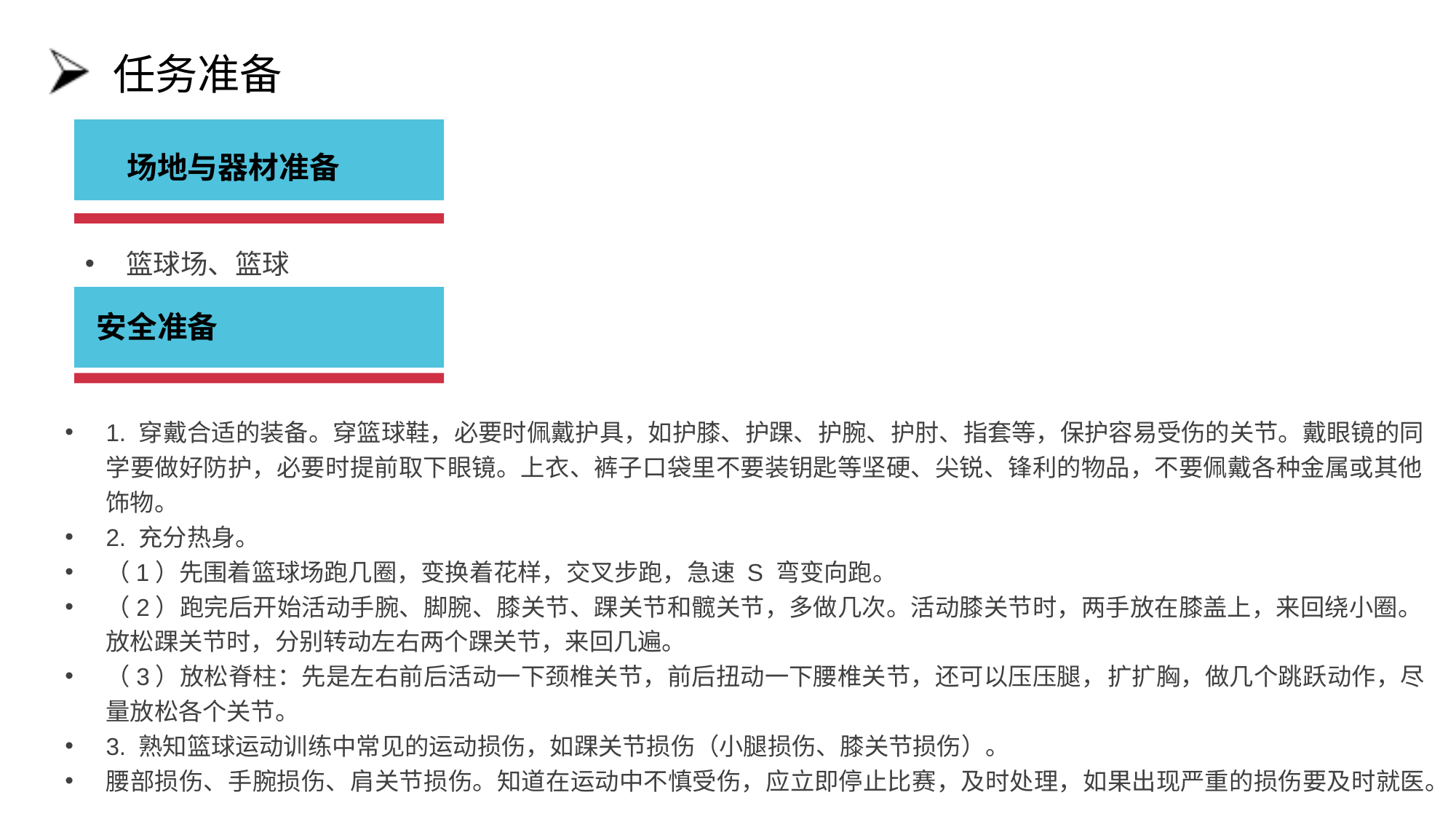

# 任务准备

　场地与器材准备

篮球场、篮球

安全准备

1. 穿戴合适的装备。穿篮球鞋，必要时佩戴护具，如护膝、护踝、护腕、护肘、指套等，保护容易受伤的关节。戴眼镜的同学要做好防护，必要时提前取下眼镜。上衣、裤子口袋里不要装钥匙等坚硬、尖锐、锋利的物品，不要佩戴各种金属或其他饰物。
2. 充分热身。
（1）先围着篮球场跑几圈，变换着花样，交叉步跑，急速 S 弯变向跑。
（2）跑完后开始活动手腕、脚腕、膝关节、踝关节和髋关节，多做几次。活动膝关节时，两手放在膝盖上，来回绕小圈。放松踝关节时，分别转动左右两个踝关节，来回几遍。
（3）放松脊柱：先是左右前后活动一下颈椎关节，前后扭动一下腰椎关节，还可以压压腿，扩扩胸，做几个跳跃动作，尽量放松各个关节。
3. 熟知篮球运动训练中常见的运动损伤，如踝关节损伤（小腿损伤、膝关节损伤）。
腰部损伤、手腕损伤、肩关节损伤。知道在运动中不慎受伤，应立即停止比赛，及时处理，如果出现严重的损伤要及时就医。